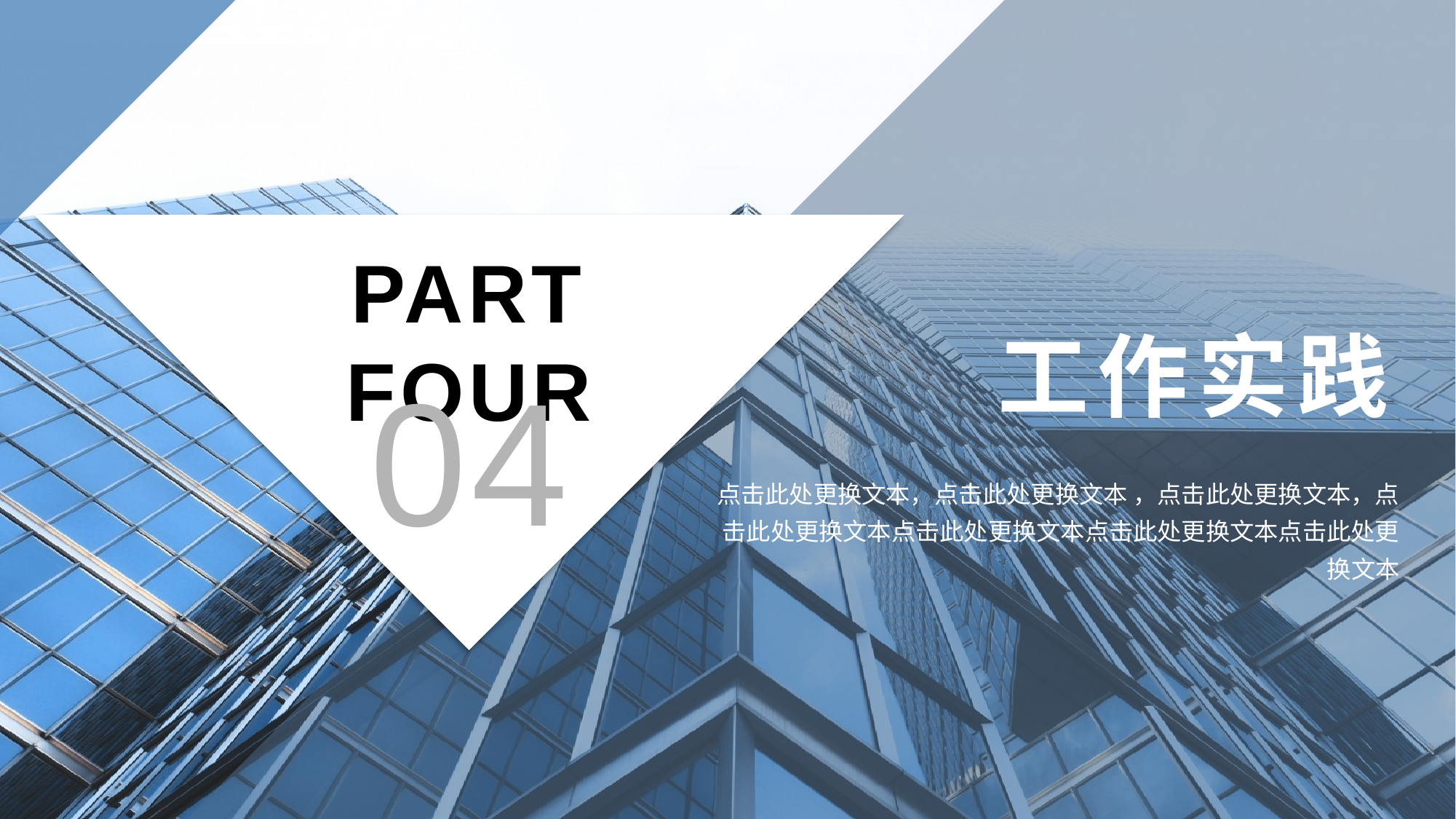

PART FOUR
04

工作实践
点击此处更换文本，点击此处更换文本 ，点击此处更换文本，点击此处更换文本点击此处更换文本点击此处更换文本点击此处更换文本